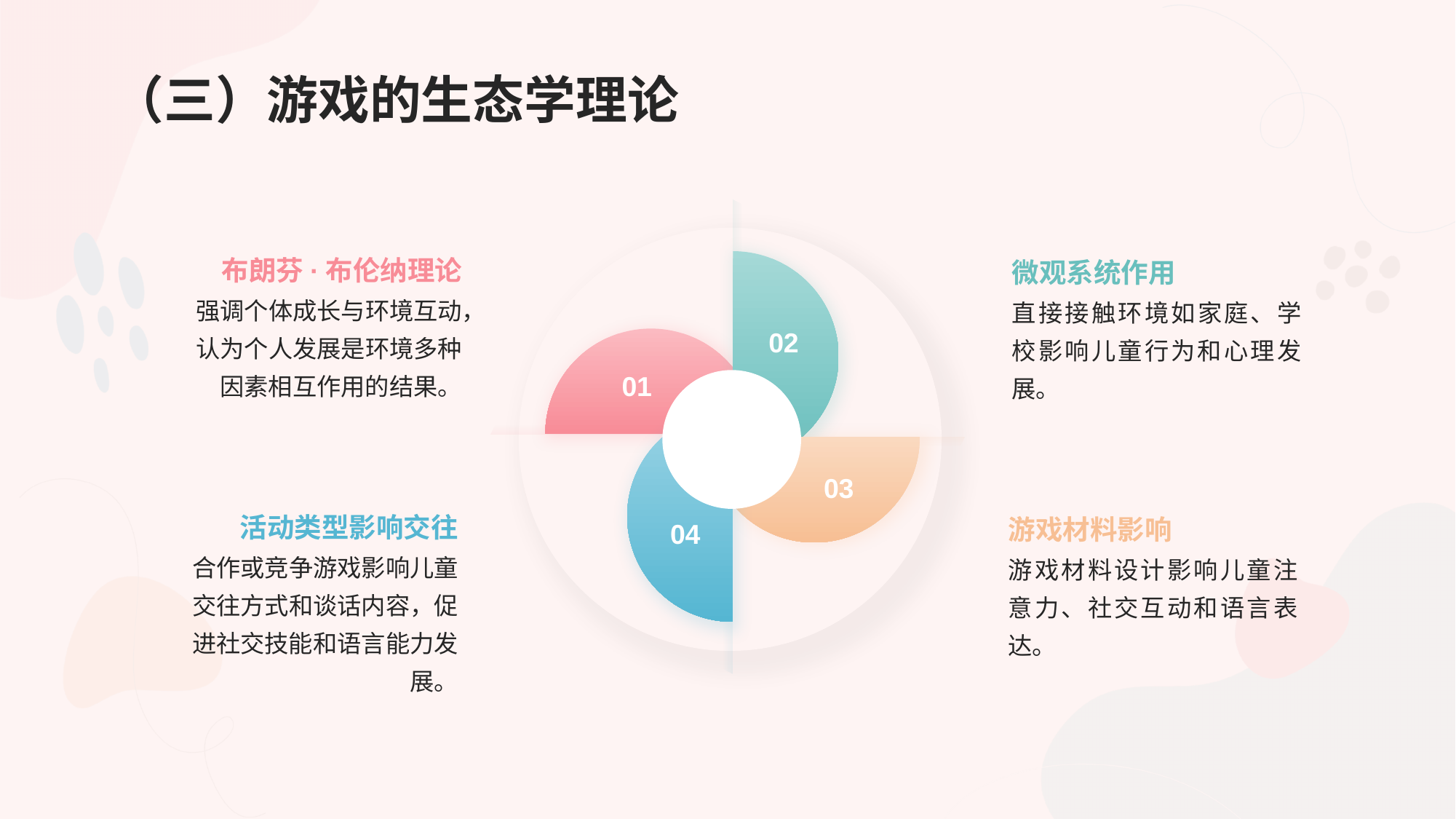

# （三）游戏的生态学理论

布朗芬·布伦纳理论
微观系统作用

02
强调个体成长与环境互动，认为个人发展是环境多种因素相互作用的结果。

直接接触环境如家庭、学校影响儿童行为和心理发展。
01

04

03
活动类型影响交往
游戏材料影响
合作或竞争游戏影响儿童交往方式和谈话内容，促进社交技能和语言能力发展。
游戏材料设计影响儿童注意力、社交互动和语言表达。